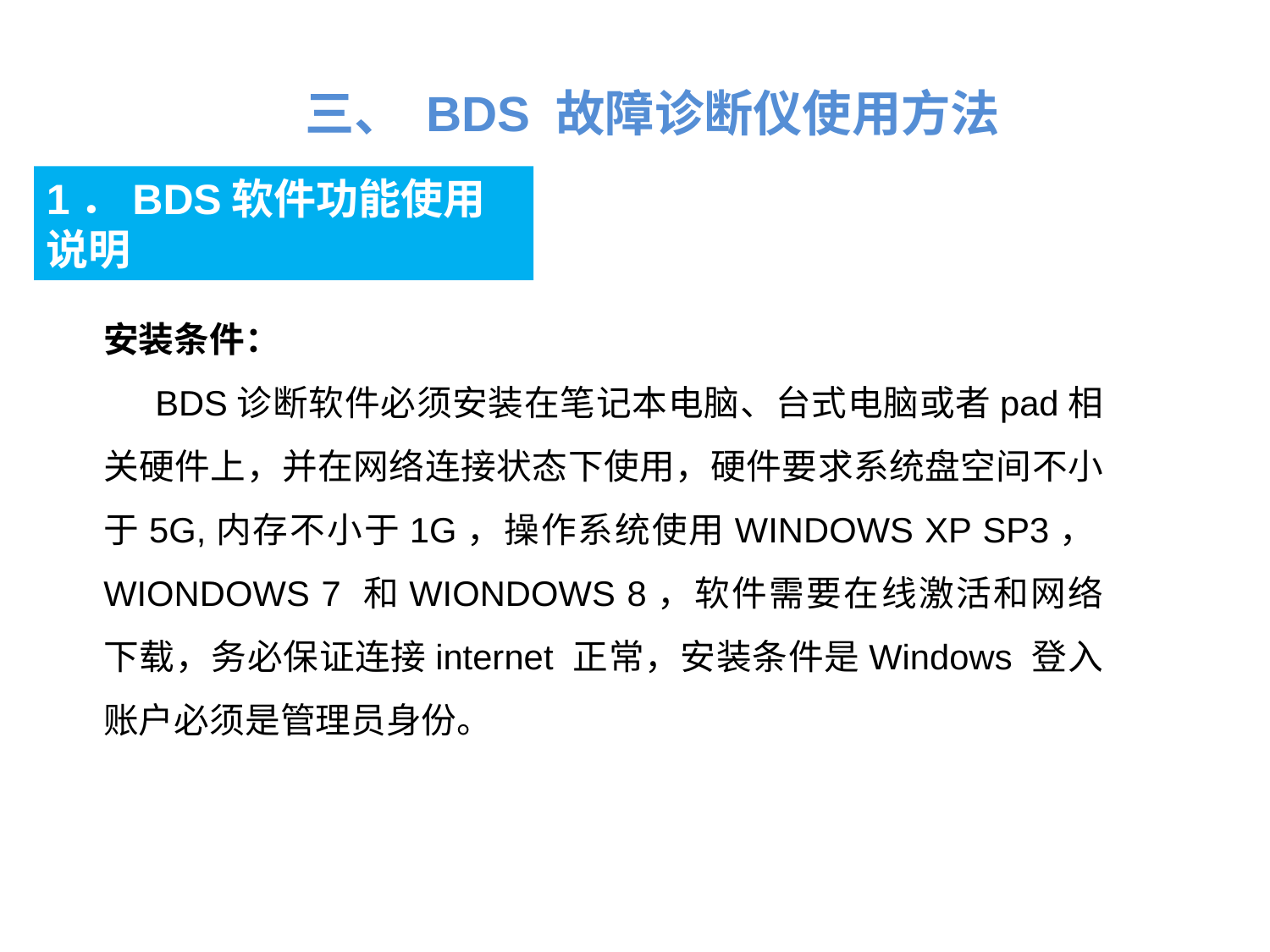

三、 BDS 故障诊断仪使用方法
1．BDS软件功能使用说明
安装条件：
     BDS诊断软件必须安装在笔记本电脑、台式电脑或者pad相关硬件上，并在网络连接状态下使用，硬件要求系统盘空间不小于5G,内存不小于1G，操作系统使用WINDOWS XP SP3，WIONDOWS 7 和WIONDOWS 8，软件需要在线激活和网络下载，务必保证连接internet 正常，安装条件是Windows 登入账户必须是管理员身份。